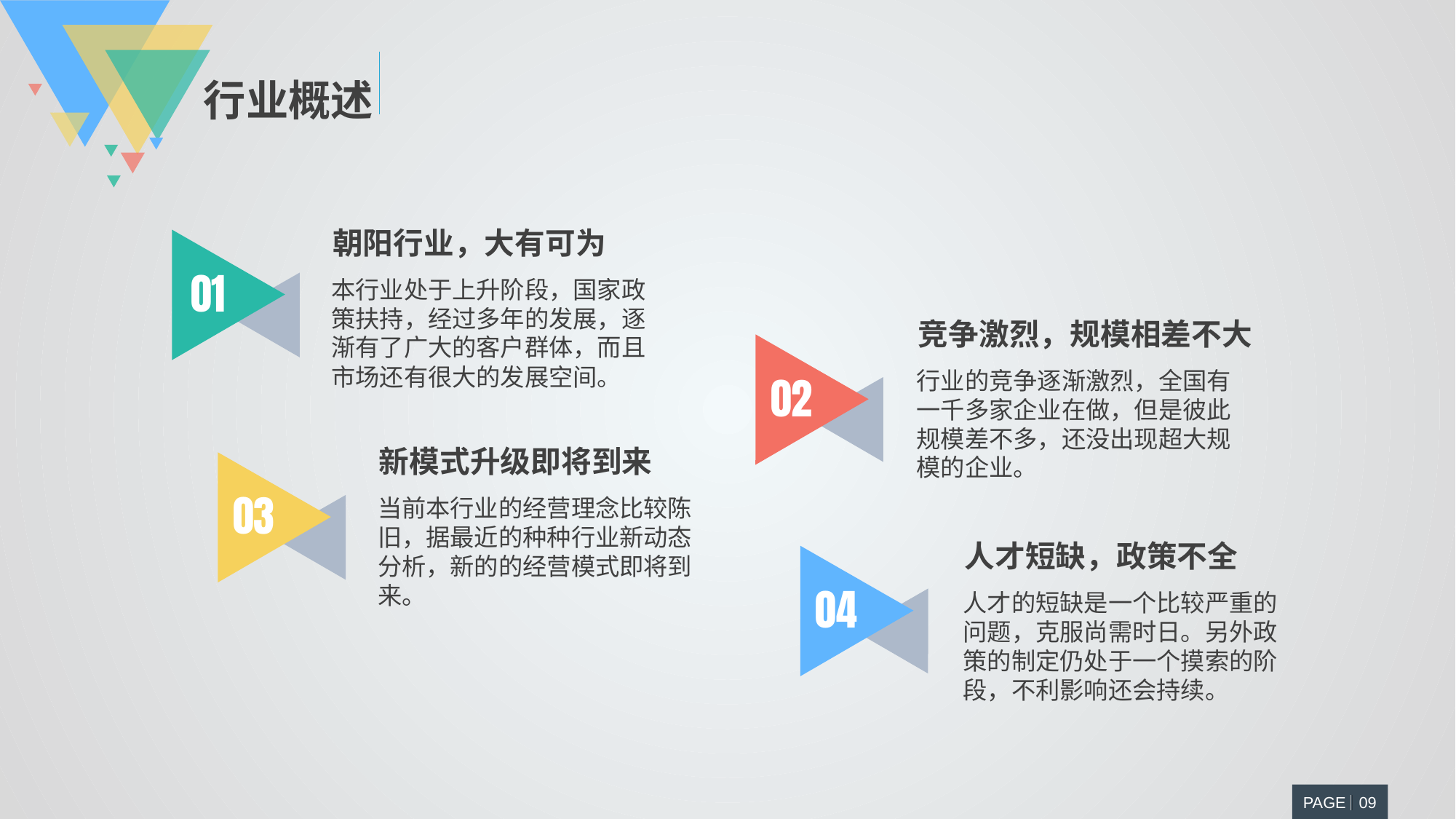

行业概述
朝阳行业，大有可为
01

本行业处于上升阶段，国家政策扶持，经过多年的发展，逐渐有了广大的客户群体，而且市场还有很大的发展空间。
竞争激烈，规模相差不大
02
行业的竞争逐渐激烈，全国有一千多家企业在做，但是彼此规模差不多，还没出现超大规模的企业。

新模式升级即将到来
03
当前本行业的经营理念比较陈旧，据最近的种种行业新动态分析，新的的经营模式即将到来。

人才短缺，政策不全
04
人才的短缺是一个比较严重的问题，克服尚需时日。另外政策的制定仍处于一个摸索的阶段，不利影响还会持续。

PAGE   09